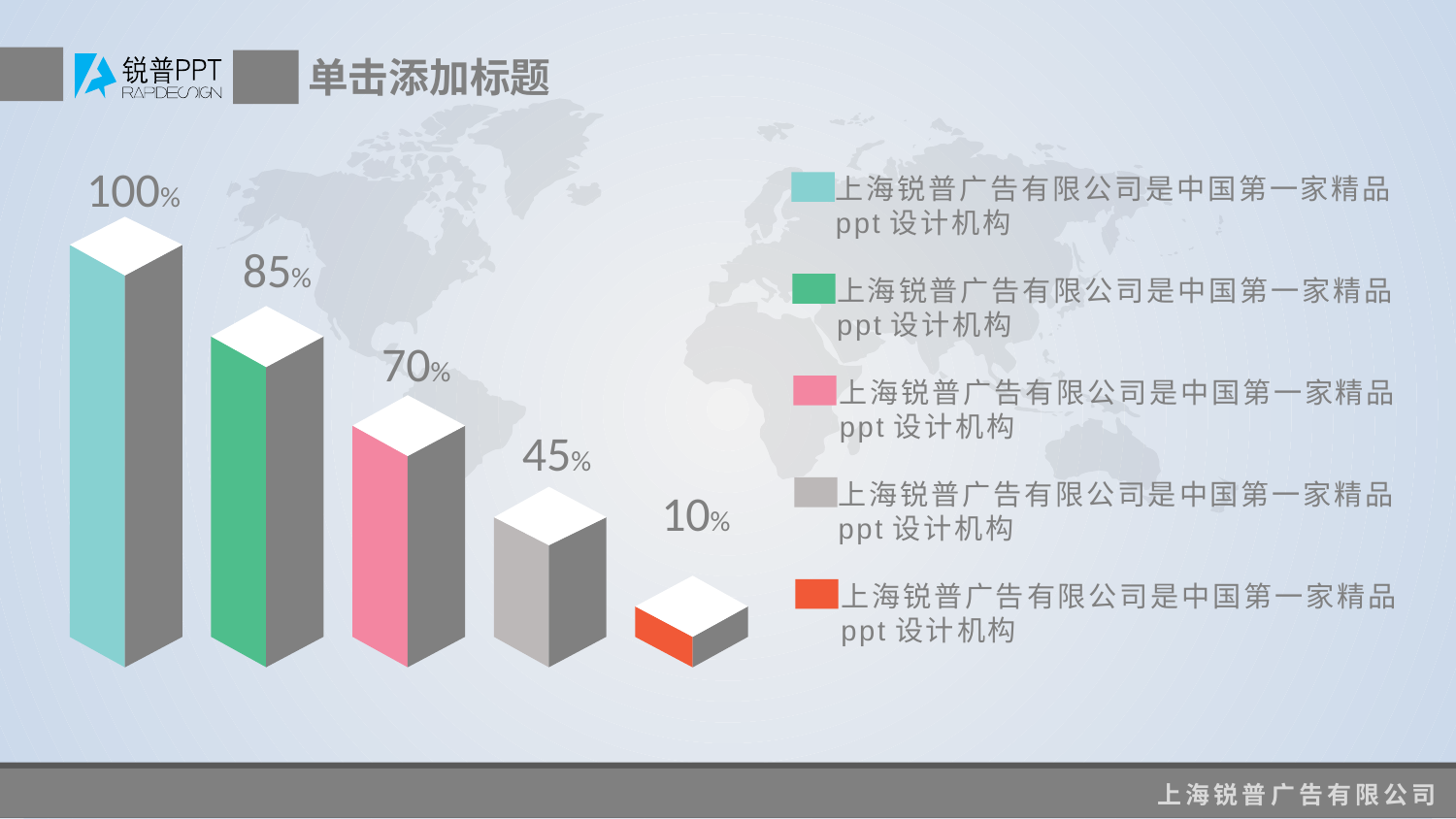

单击添加标题

100%

85%

70%

45%

上海锐普广告有限公司是中国第一家精品ppt设计机构

上海锐普广告有限公司是中国第一家精品ppt设计机构
上海锐普广告有限公司是中国第一家精品ppt设计机构
上海锐普广告有限公司是中国第一家精品ppt设计机构
上海锐普广告有限公司是中国第一家精品ppt设计机构

10%

上海锐普广告有限公司